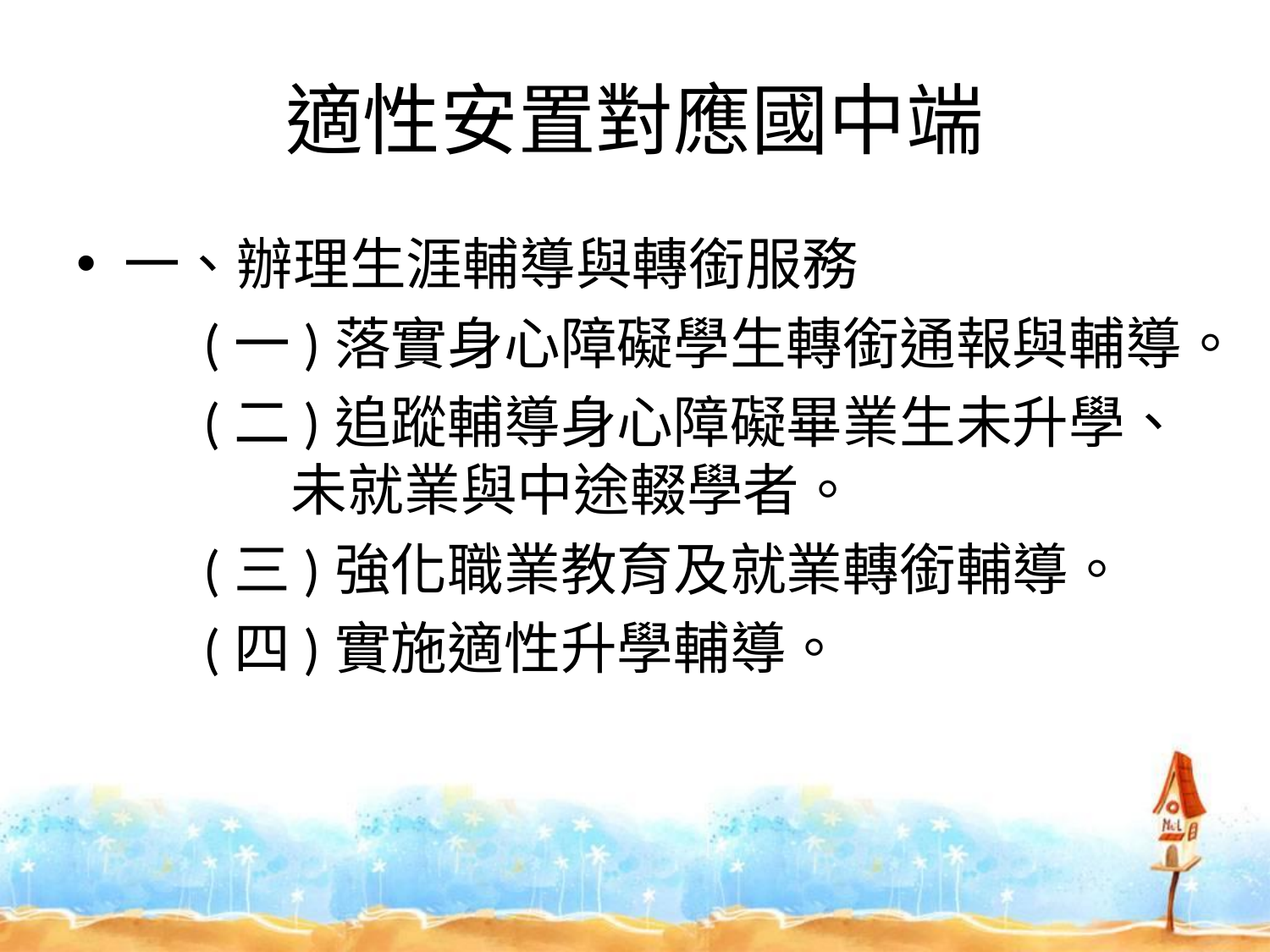

# 適性安置對應國中端
一、辦理生涯輔導與轉銜服務
          (一)落實身心障礙學生轉銜通報與輔導。
          (二)追蹤輔導身心障礙畢業生未升學、
                 未就業與中途輟學者。
          (三)強化職業教育及就業轉銜輔導。
          (四)實施適性升學輔導。